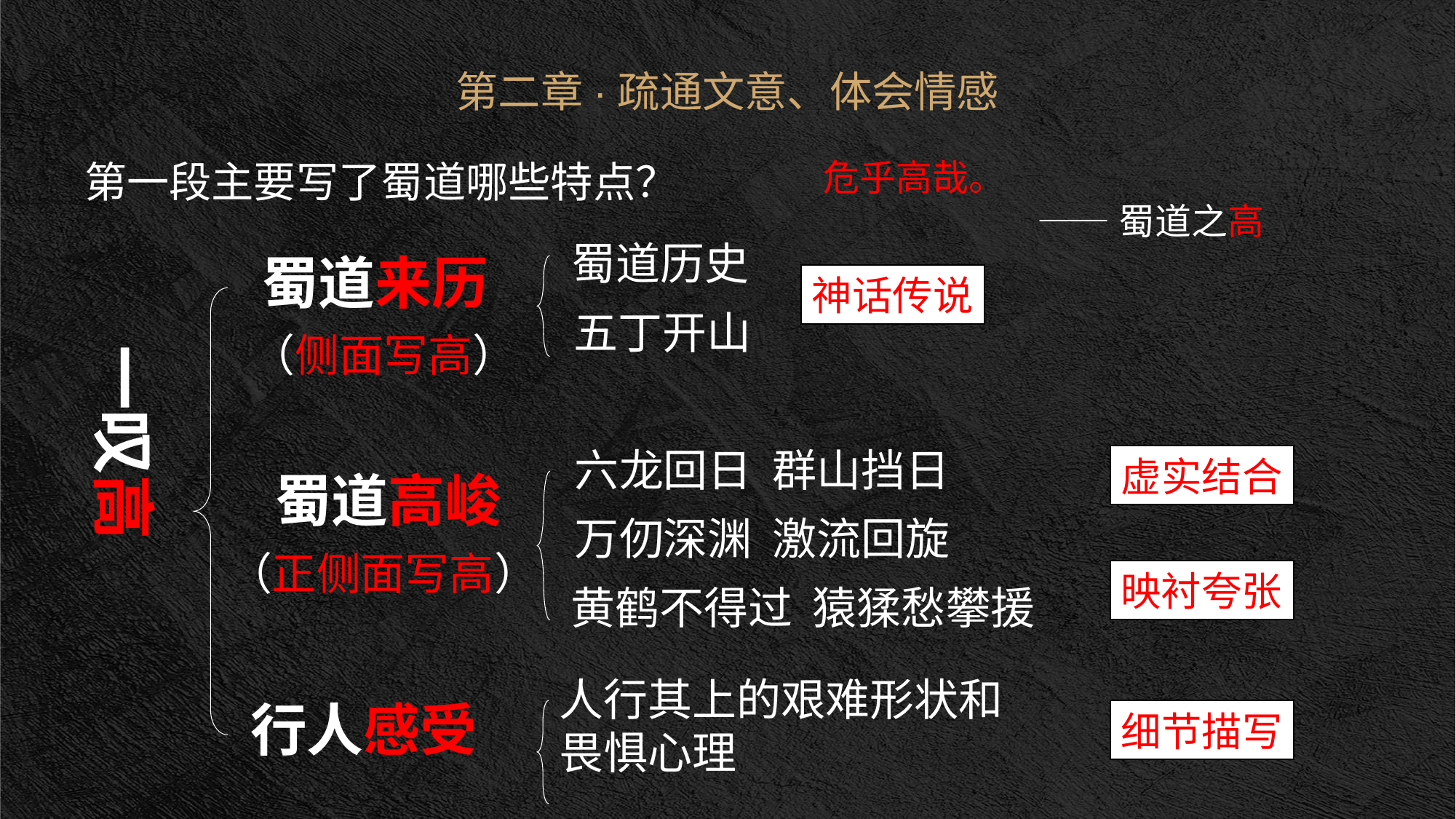

第二章·疏通文意、体会情感
第一段主要写了蜀道哪些特点？
危乎高哉。
——蜀道之高
一叹高
蜀道历史
蜀道来历

神话传说

 五丁开山
（侧面写高）
六龙回日  群山挡日
虚实结合
蜀道高峻

万仞深渊  激流回旋
（正侧面写高）
映衬夸张
黄鹤不得过  猿猱愁攀援
人行其上的艰难形状和畏惧心理
行人感受

细节描写